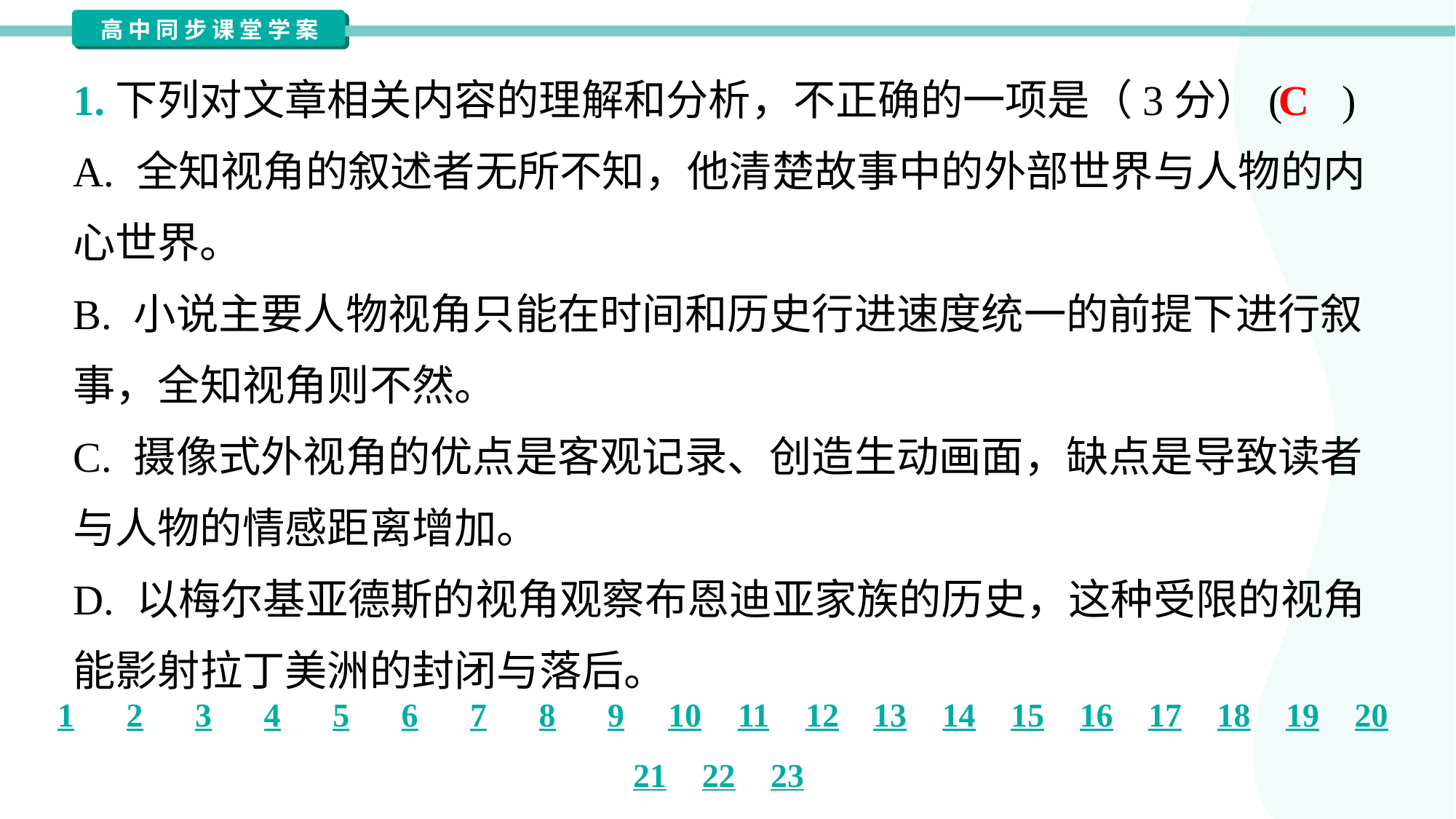

1.下列对文章相关内容的理解和分析，不正确的一项是（3分）(     )
C
A. 全知视角的叙述者无所不知，他清楚故事中的外部世界与人物的内
心世界。
B. 小说主要人物视角只能在时间和历史行进速度统一的前提下进行叙
事，全知视角则不然。
C. 摄像式外视角的优点是客观记录、创造生动画面，缺点是导致读者
与人物的情感距离增加。
D. 以梅尔基亚德斯的视角观察布恩迪亚家族的历史，这种受限的视角
能影射拉丁美洲的封闭与落后。